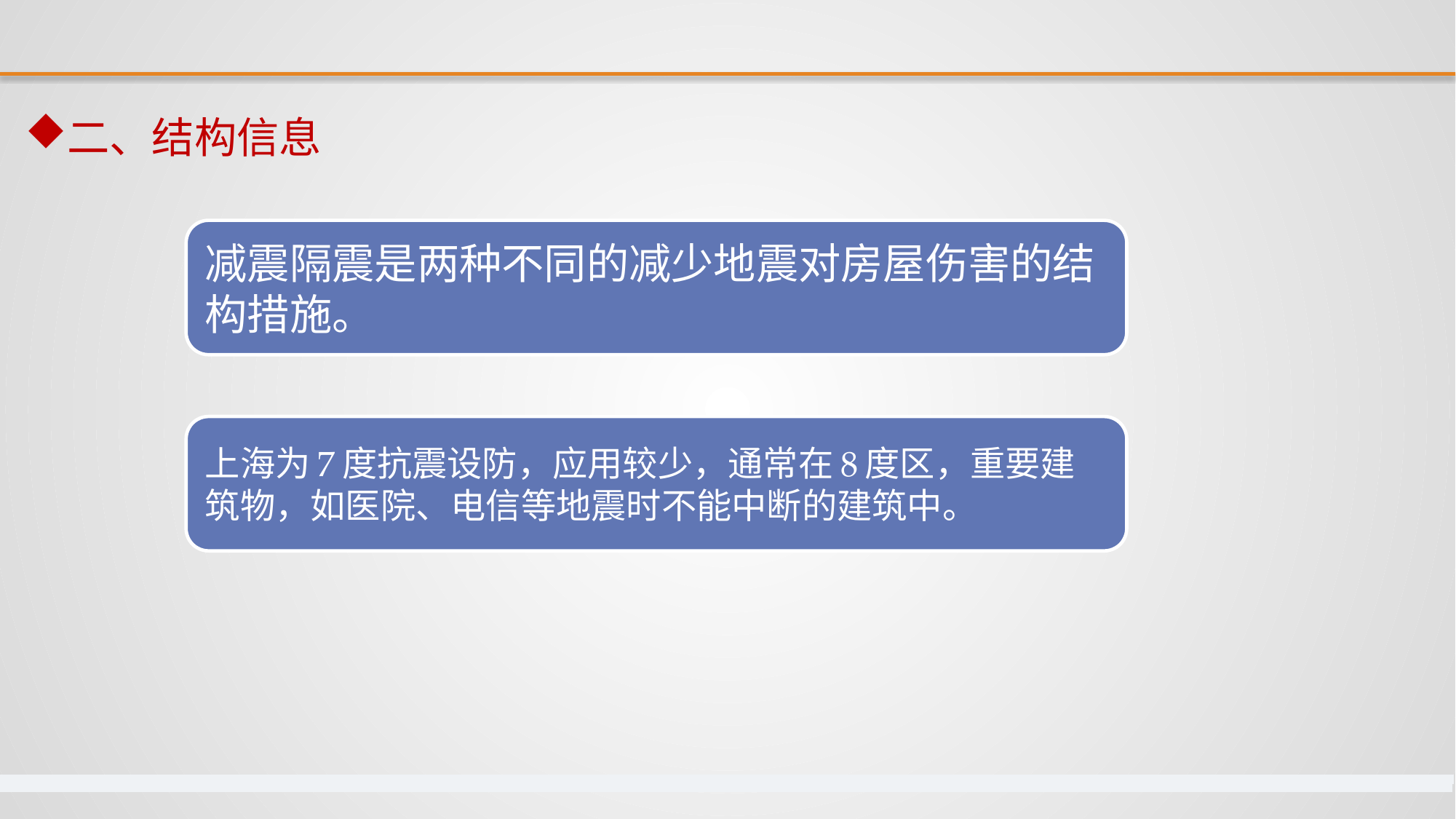

二、结构信息
减震隔震是两种不同的减少地震对房屋伤害的结构措施。
上海为7度抗震设防，应用较少，通常在8度区，重要建筑物，如医院、电信等地震时不能中断的建筑中。